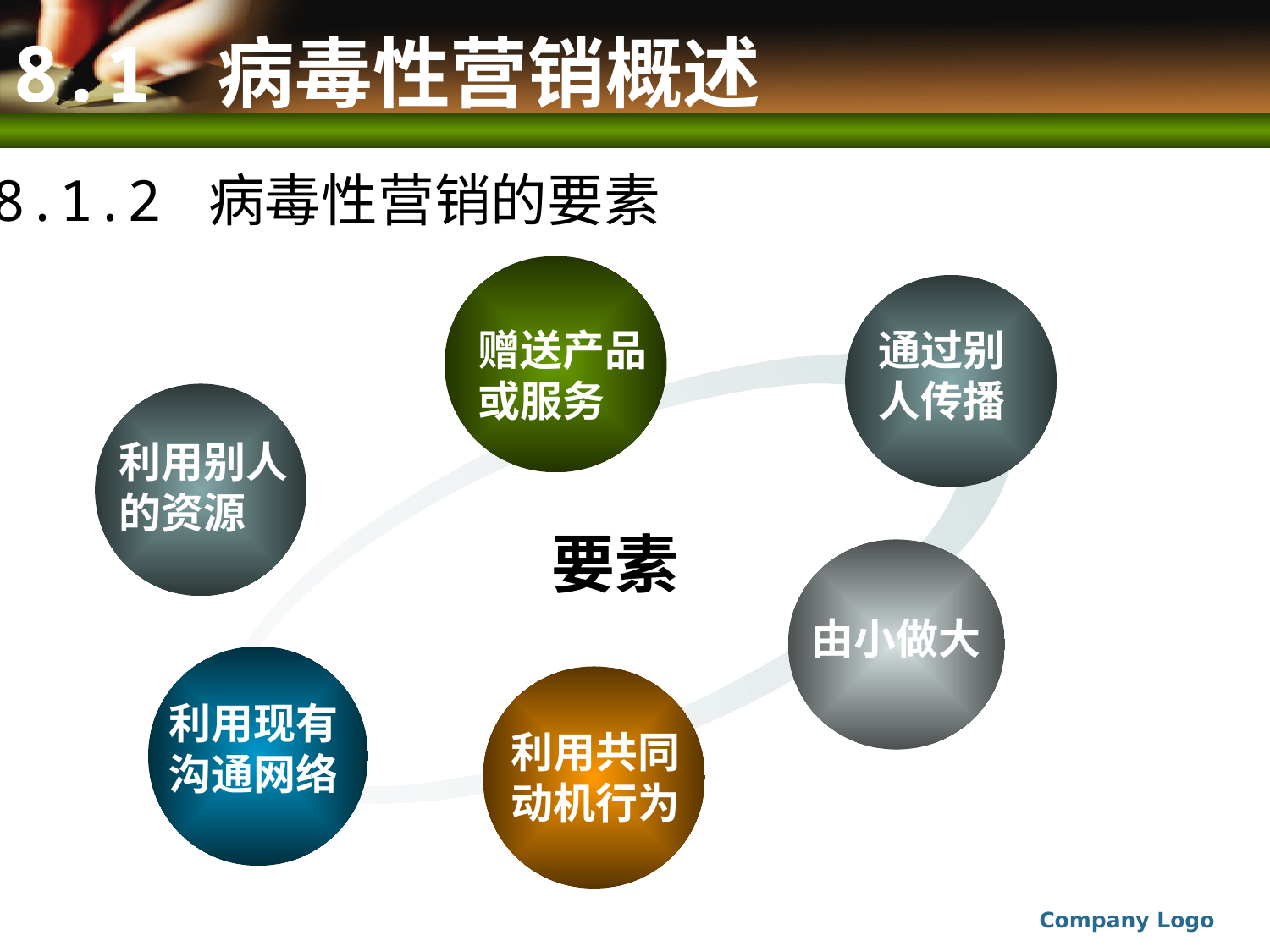

# 8.1 病毒性营销概述
8.1.2 病毒性营销的要素

赠送产品或服务
通过别
人传播

要素

由小做大

利用现有
沟通网络
利用共同
动机行为

利用别人
的资源
Company Logo